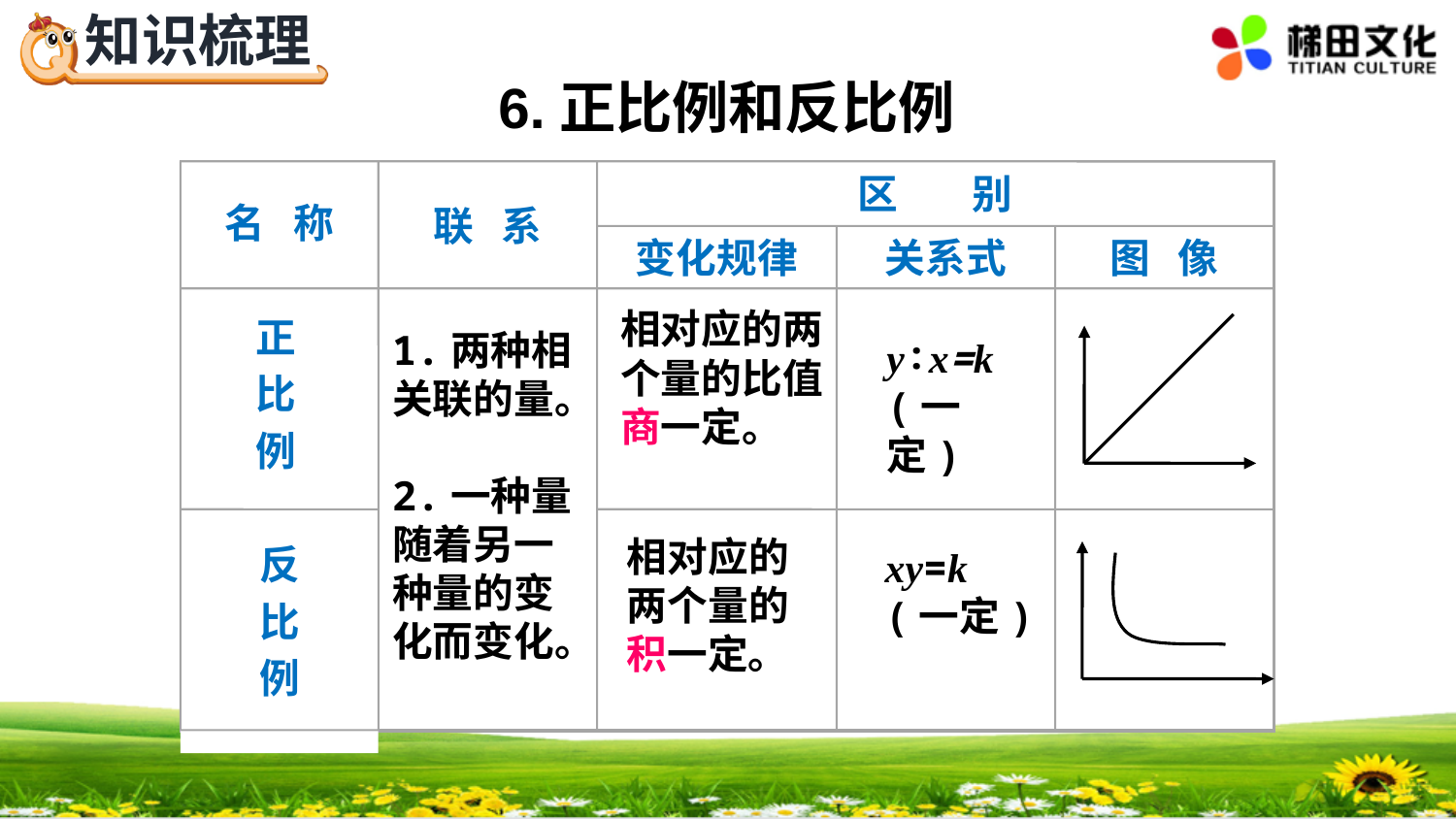

6.正比例和反比例

区        别

名   称
联   系
变化规律

关系式

图   像

正
比
例

反
比
例

相对应的两个量的比值商一定。

1.两种相关联的量。

2.一种量随着另一种量的变化而变化。
y∶x=k
(一定)
相对应的两个量的积一定。
xy=k
(一定)